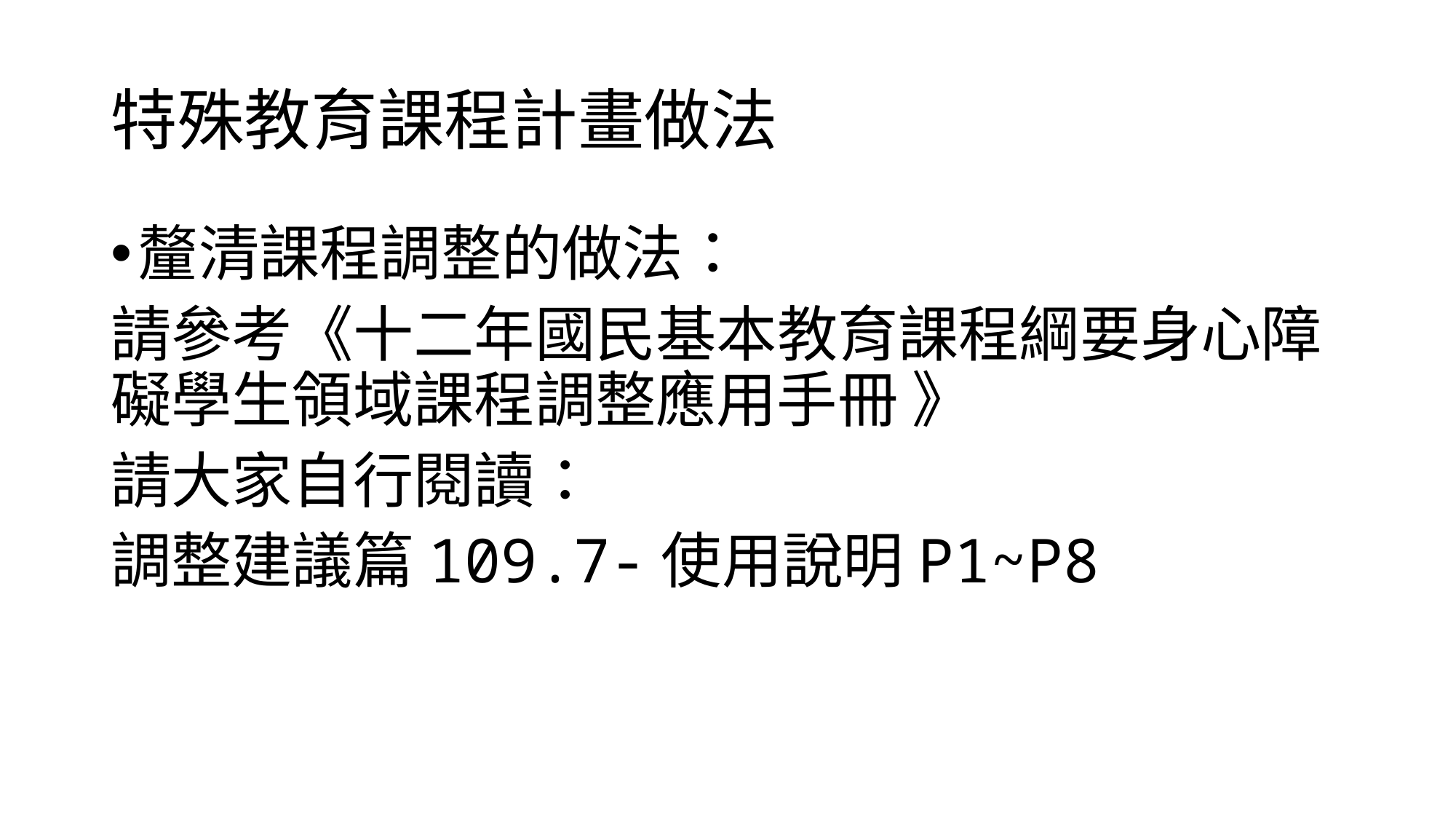

# 特殊教育課程計畫做法
釐清課程調整的做法：
請參考《十二年國民基本教育課程綱要身心障礙學生領域課程調整應用手冊 》
請大家自行閱讀：
調整建議篇109.7-使用說明P1~P8